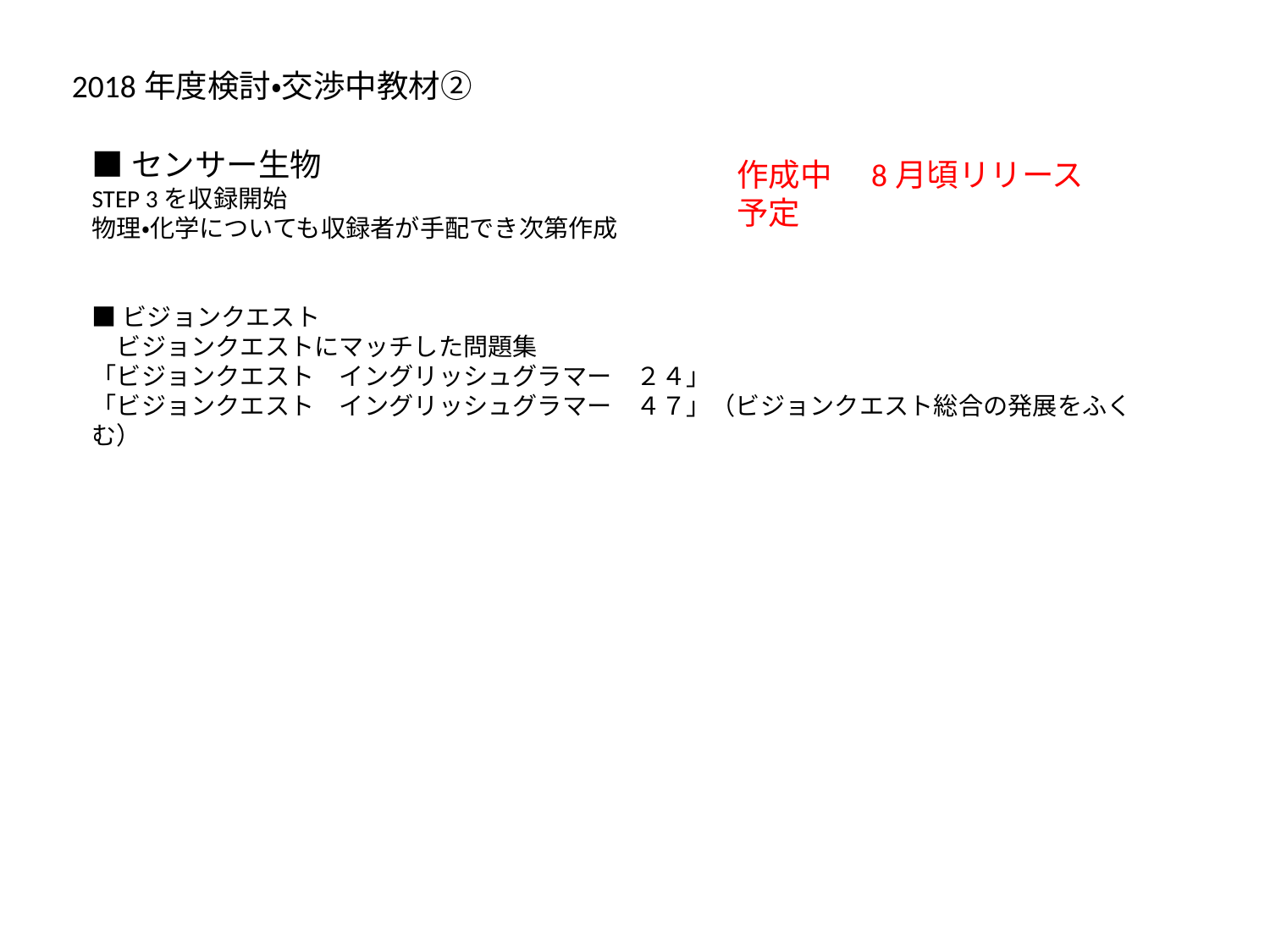

2018年度検討・交渉中教材②
■センサー生物
STEP 3を収録開始
物理・化学についても収録者が手配でき次第作成

■ビジョンクエスト
　ビジョンクエストにマッチした問題集
「ビジョンクエスト　イングリッシュグラマー　２４」
「ビジョンクエスト　イングリッシュグラマー　４７」（ビジョンクエスト総合の発展をふくむ）

作成中　8月頃リリース予定